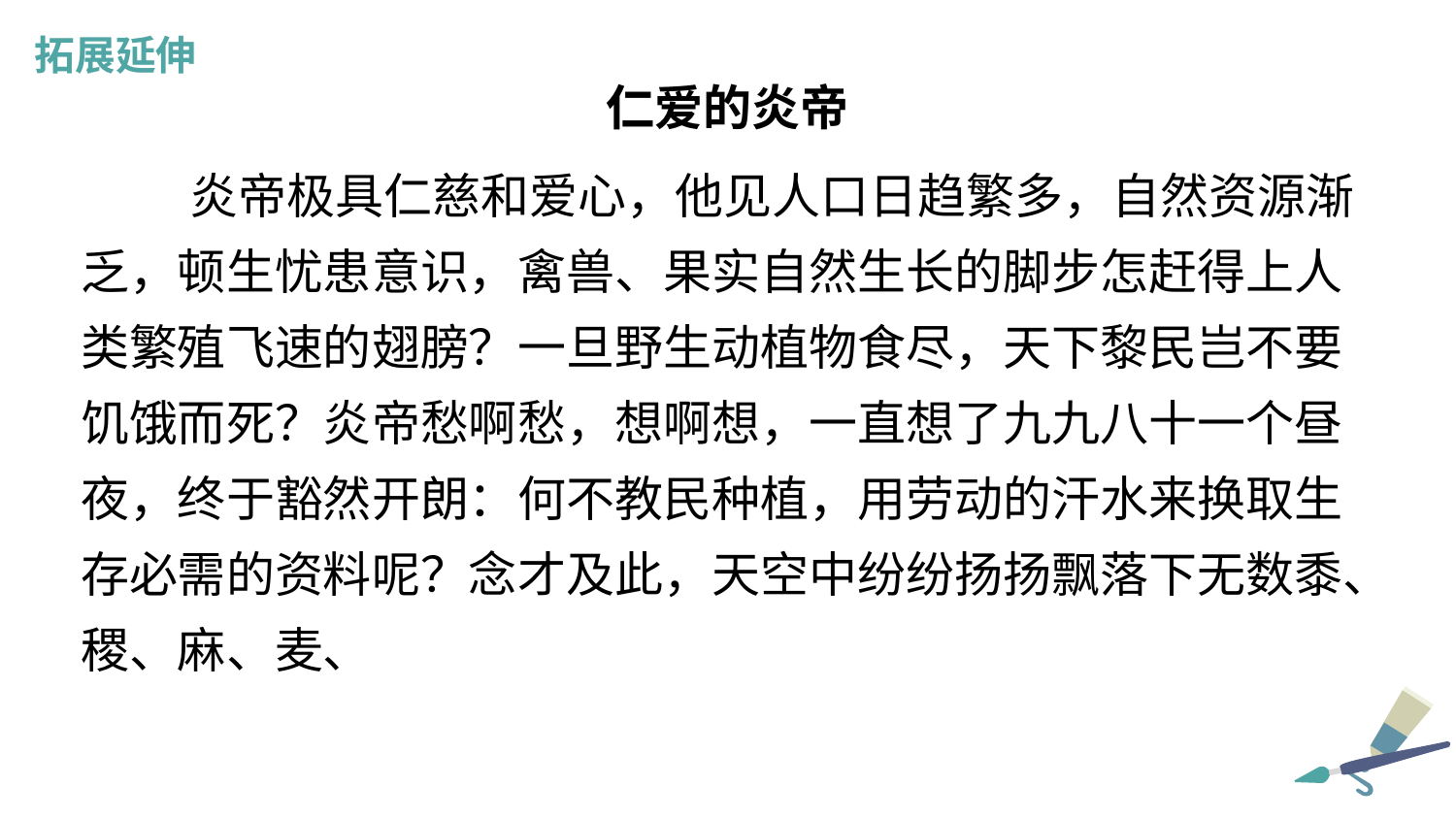

拓展延伸
仁爱的炎帝
炎帝极具仁慈和爱心，他见人口日趋繁多，自然资源渐乏，顿生忧患意识，禽兽、果实自然生长的脚步怎赶得上人类繁殖飞速的翅膀？一旦野生动植物食尽，天下黎民岂不要饥饿而死？炎帝愁啊愁，想啊想，一直想了九九八十一个昼夜，终于豁然开朗：何不教民种植，用劳动的汗水来换取生存必需的资料呢？念才及此，天空中纷纷扬扬飘落下无数黍、稷、麻、麦、